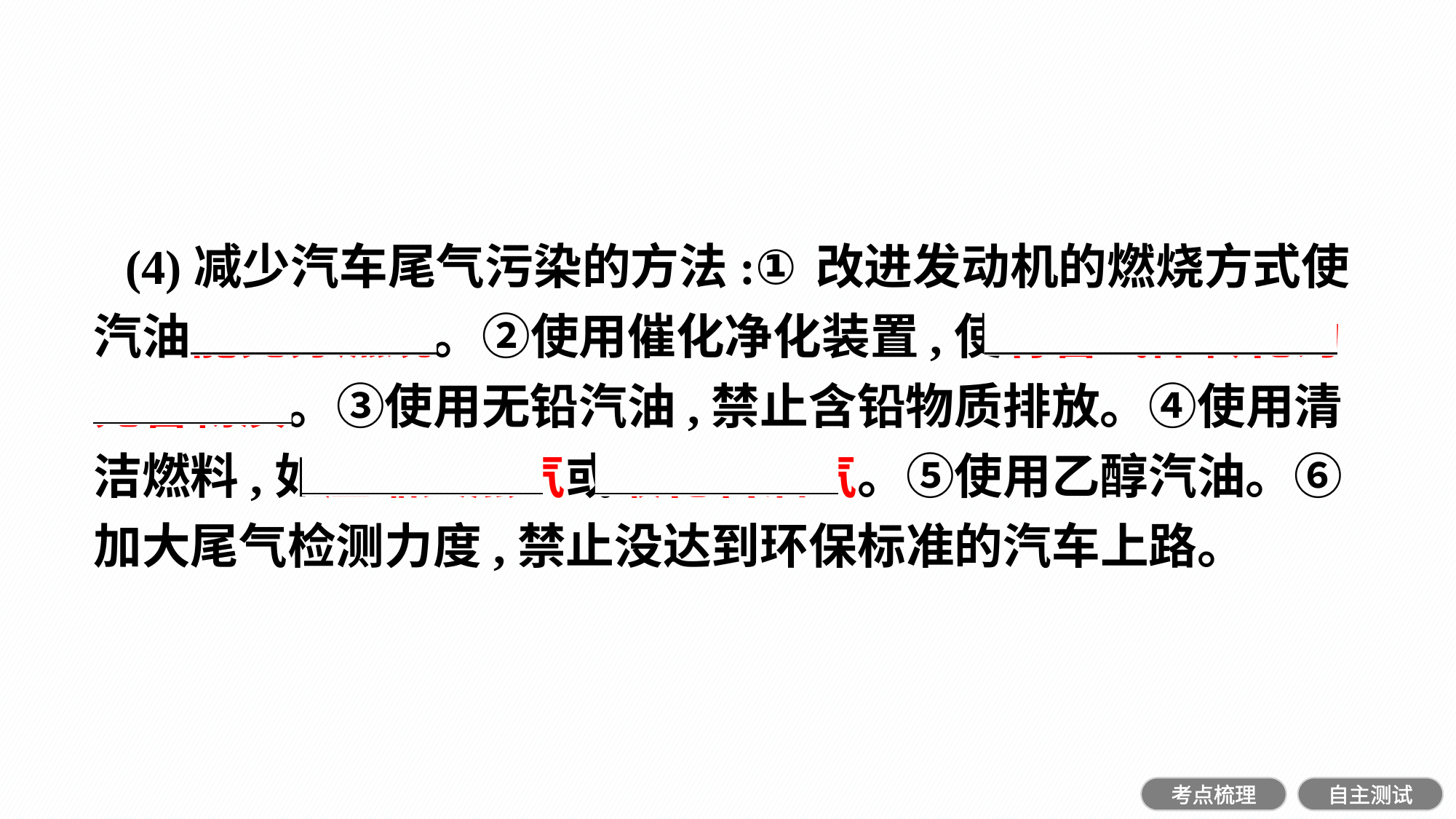

(4)减少汽车尾气污染的方法:①改进发动机的燃烧方式使汽油能充分燃烧。②使用催化净化装置,使有害气体转化为无害物质。③使用无铅汽油,禁止含铅物质排放。④使用清洁燃料,如压缩天然气或液化石油气。⑤使用乙醇汽油。⑥加大尾气检测力度,禁止没达到环保标准的汽车上路。